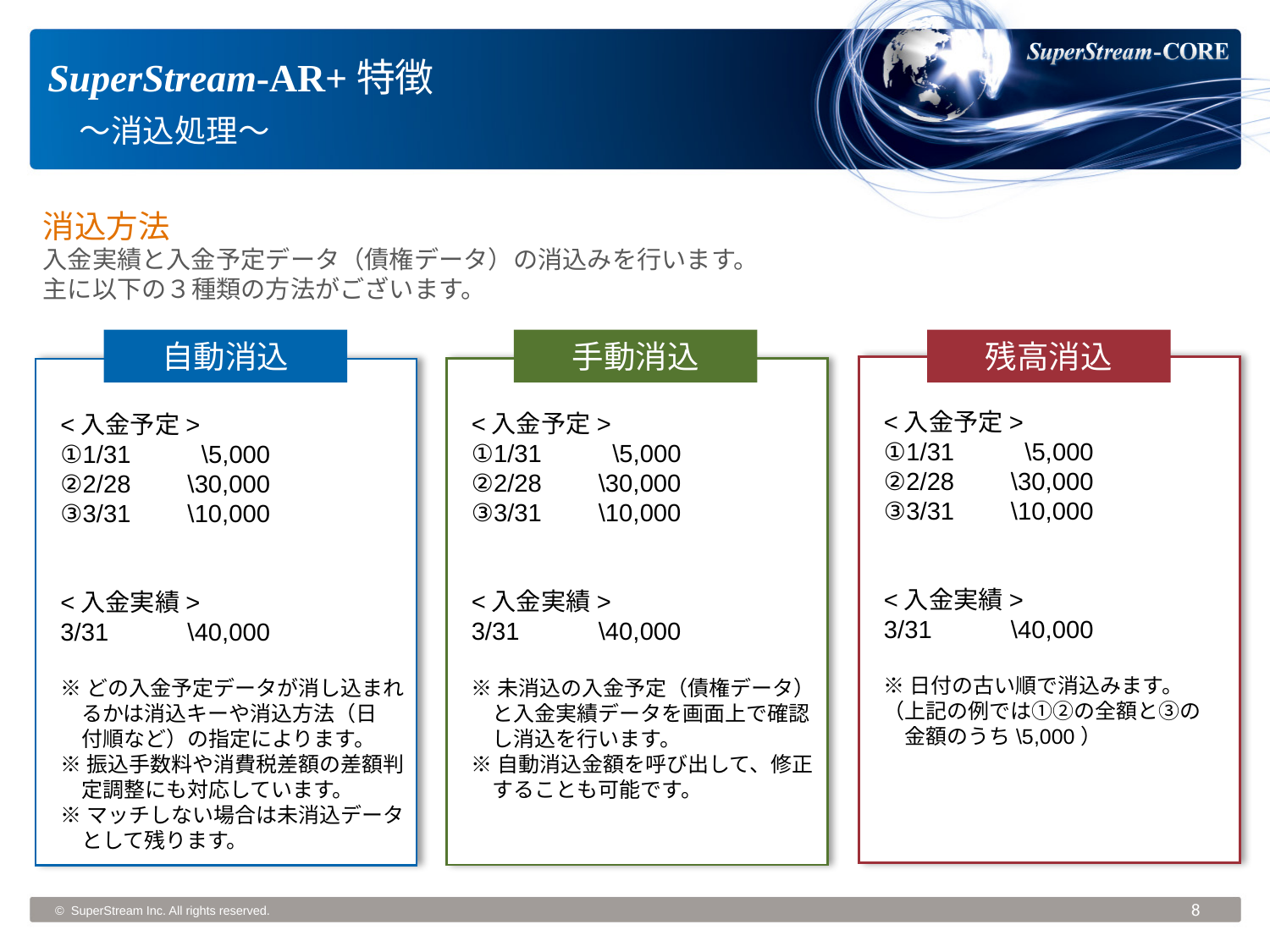

SuperStream-AR+特徴
　～消込処理～
消込方法
入金実績と入金予定データ（債権データ）の消込みを行います。
主に以下の３種類の方法がございます。
自動消込
手動消込
残高消込
<入金予定>
①1/31	  \5,000
②2/28	\30,000
③3/31	\10,000

<入金実績>
3/31	\40,000

※日付の古い順で消込みます。
（上記の例では①②の全額と③の
　金額のうち\5,000）
<入金予定>
①1/31	  \5,000
②2/28	\30,000
③3/31	\10,000

<入金実績>
3/31	\40,000

※未消込の入金予定（債権データ）
　と入金実績データを画面上で確認
　し消込を行います。
※自動消込金額を呼び出して、修正
　することも可能です。
<入金予定>
①1/31	  \5,000
②2/28	\30,000
③3/31	\10,000

<入金実績>
3/31	\40,000

※どの入金予定データが消し込まれ
　るかは消込キーや消込方法（日
　付順など）の指定によります。
※振込手数料や消費税差額の差額判
　定調整にも対応しています。
※マッチしない場合は未消込データ
　として残ります。
©  SuperStream Inc. All rights reserved.
8